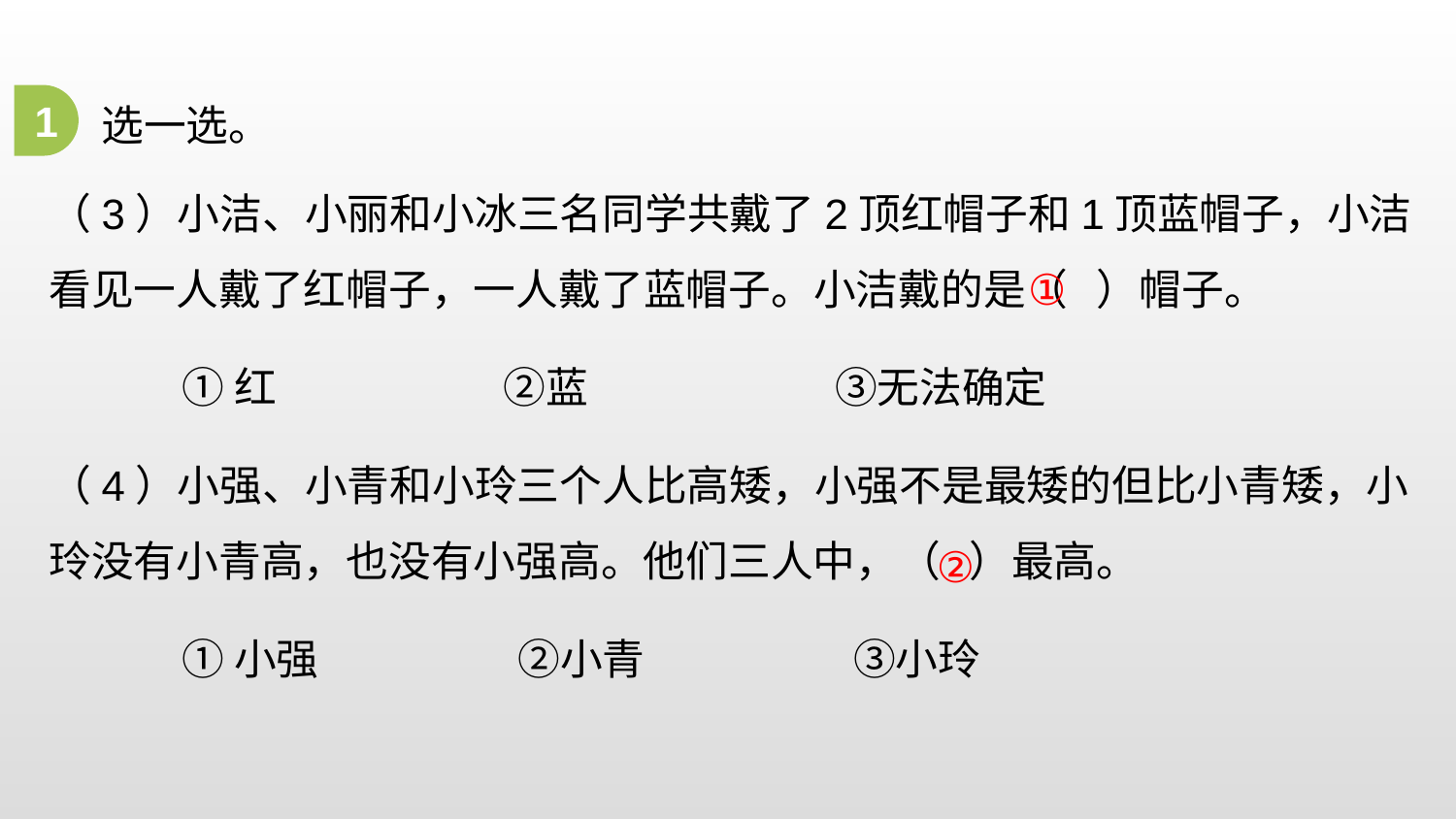

1
选一选。
（3）小洁、小丽和小冰三名同学共戴了2顶红帽子和1顶蓝帽子，小洁看见一人戴了红帽子，一人戴了蓝帽子。小洁戴的是（   ）帽子。
              ①红                        ②蓝                          ③无法确定
（4）小强、小青和小玲三个人比高矮，小强不是最矮的但比小青矮，小玲没有小青高，也没有小强高。他们三人中，（   ）最高。
              ①小强                     ②小青                      ③小玲
①
②